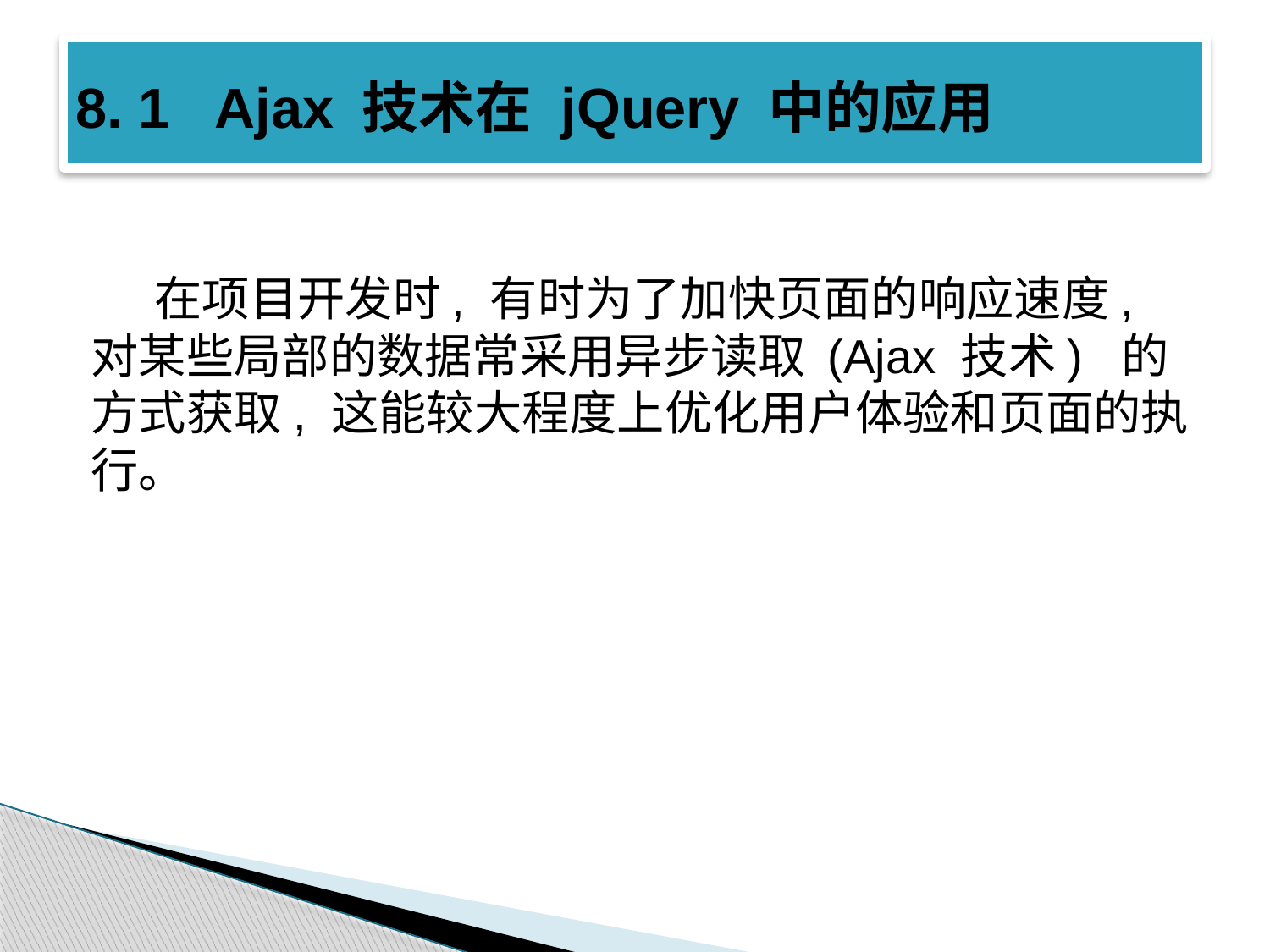

# 8. 1   Ajax 技术在 jQuery 中的应用
在项目开发时, 有时为了加快页面的响应速度, 对某些局部的数据常采用异步读取 (Ajax 技术)  的方式获取, 这能较大程度上优化用户体验和页面的执行。